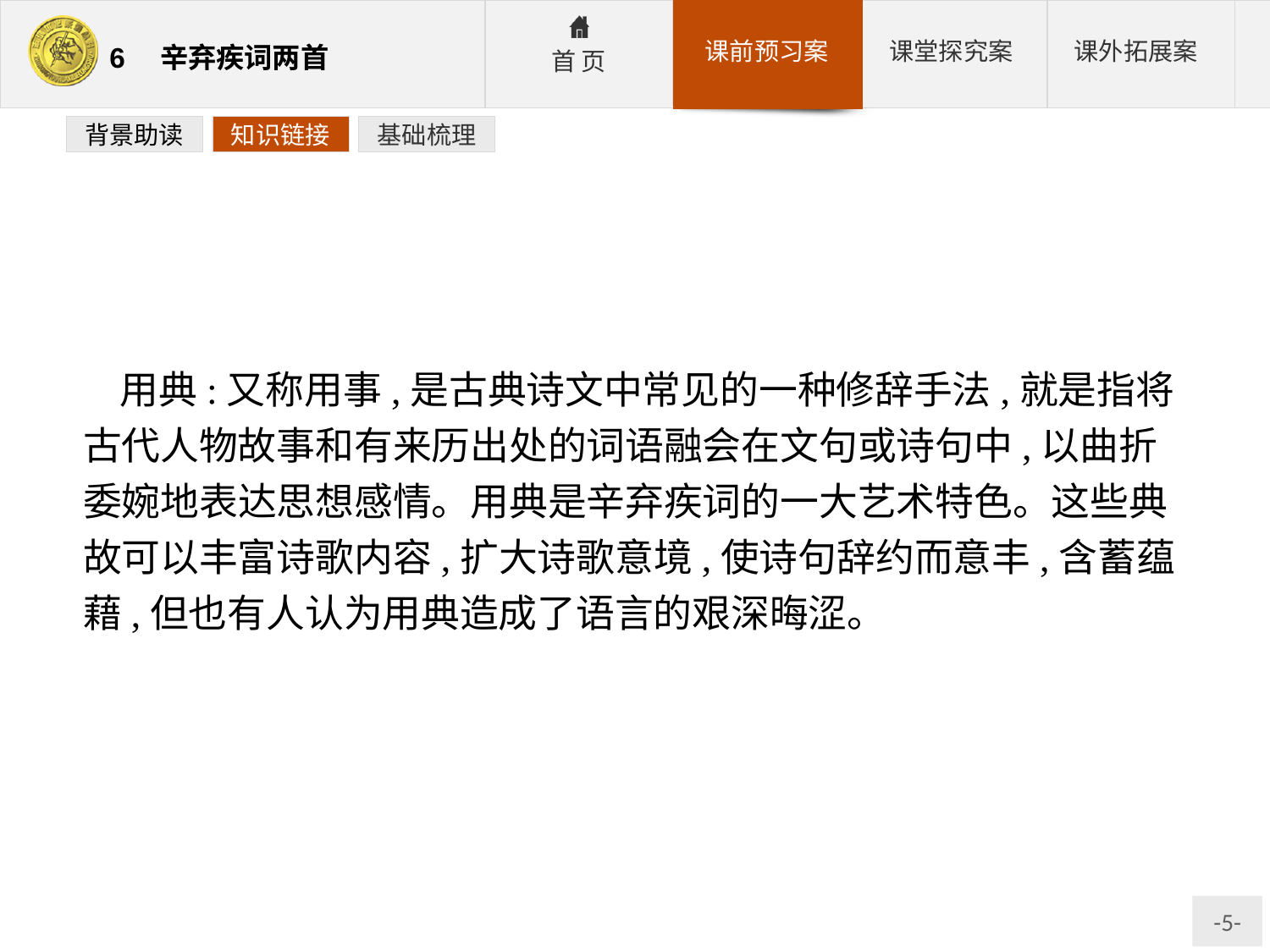

背景助读
知识链接
基础梳理
用典:又称用事,是古典诗文中常见的一种修辞手法,就是指将古代人物故事和有来历出处的词语融会在文句或诗句中,以曲折委婉地表达思想感情。用典是辛弃疾词的一大艺术特色。这些典故可以丰富诗歌内容,扩大诗歌意境,使诗句辞约而意丰,含蓄蕴藉,但也有人认为用典造成了语言的艰深晦涩。